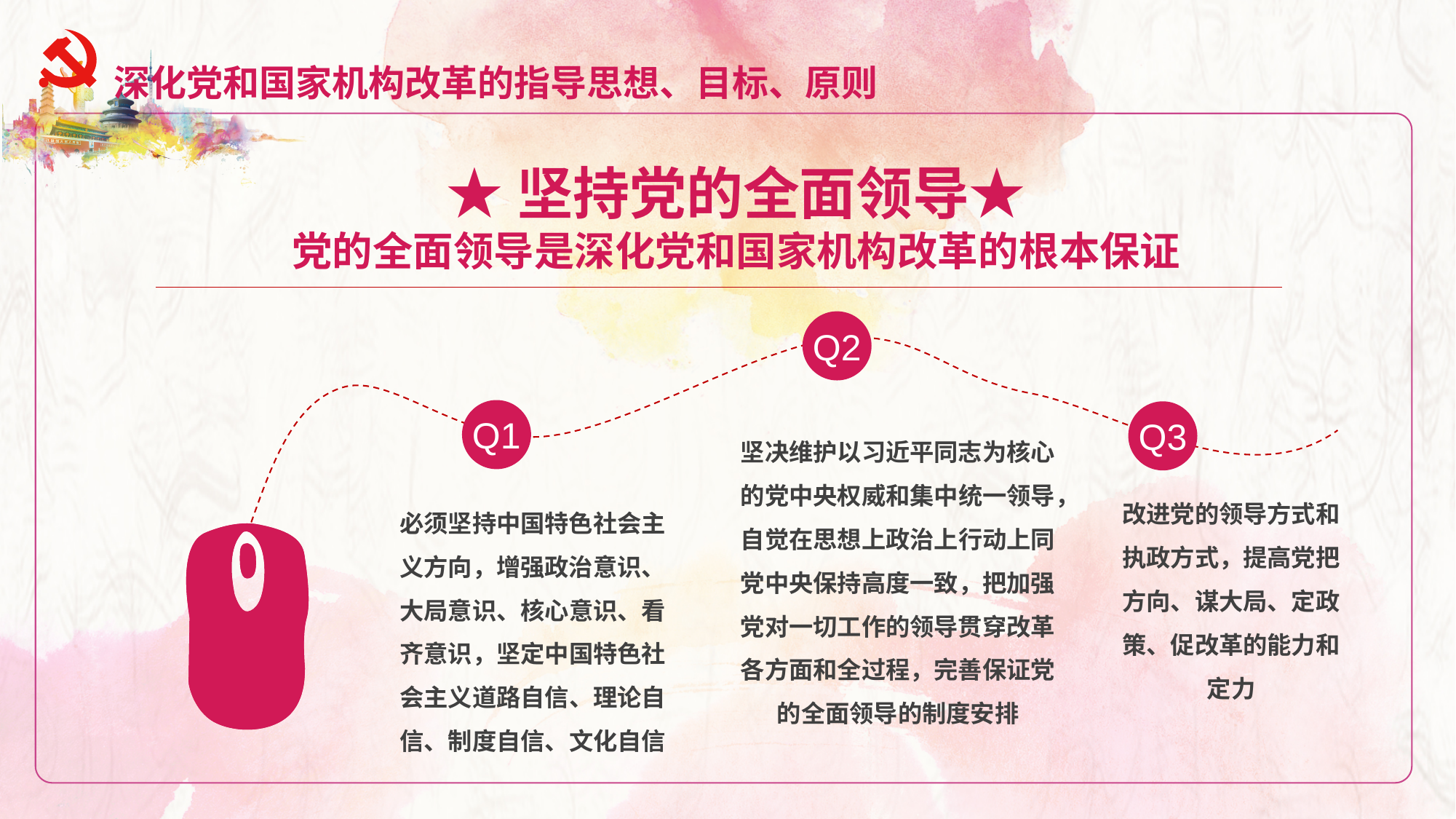

深化党和国家机构改革的指导思想、目标、原则
★坚持党的全面领导★
党的全面领导是深化党和国家机构改革的根本保证
Q2

Q1
Q3
坚决维护以习近平同志为核心的党中央权威和集中统一领导，自觉在思想上政治上行动上同党中央保持高度一致，把加强党对一切工作的领导贯穿改革各方面和全过程，完善保证党的全面领导的制度安排
改进党的领导方式和执政方式，提高党把方向、谋大局、定政策、促改革的能力和定力
必须坚持中国特色社会主义方向，增强政治意识、大局意识、核心意识、看齐意识，坚定中国特色社会主义道路自信、理论自信、制度自信、文化自信